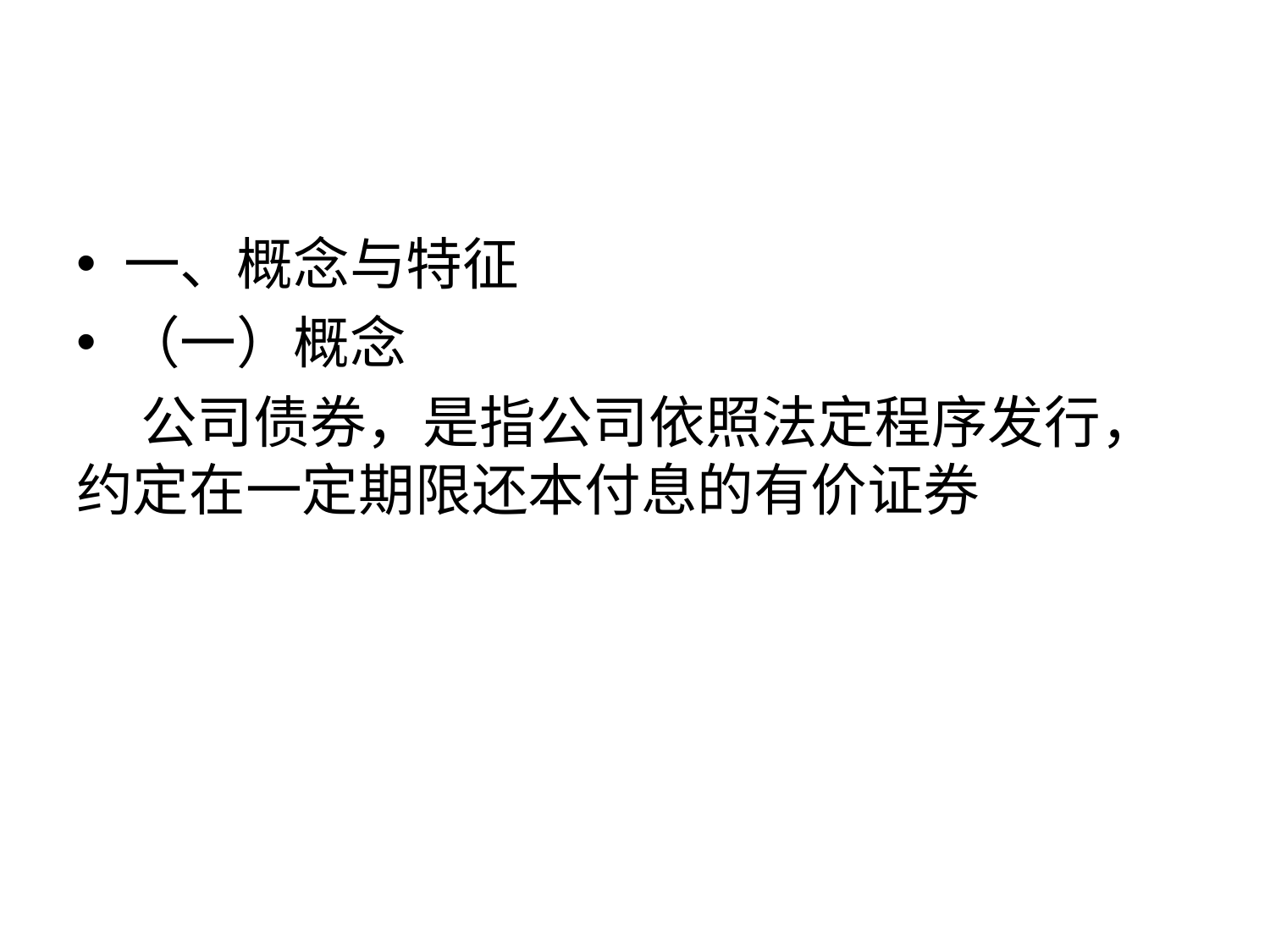

#
一、概念与特征
（一）概念
    公司债券，是指公司依照法定程序发行，约定在一定期限还本付息的有价证券